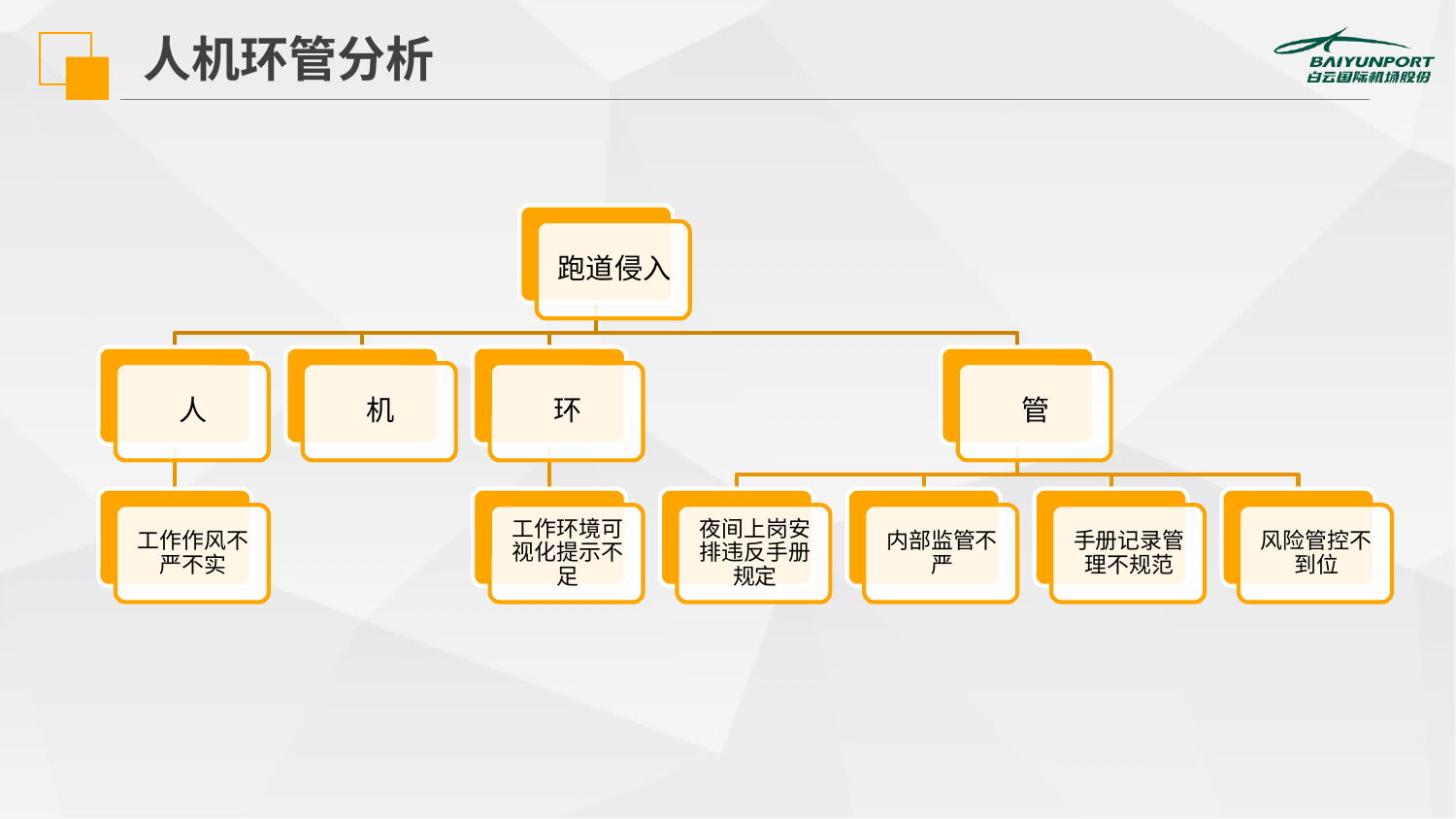

人机环管分析
跑道侵入
人
工作作风不严不实
机
环
工作环境可视化提示不足
管
夜间上岗安排违反手册规定
内部监管不严
手册记录管理不规范
风险管控不到位